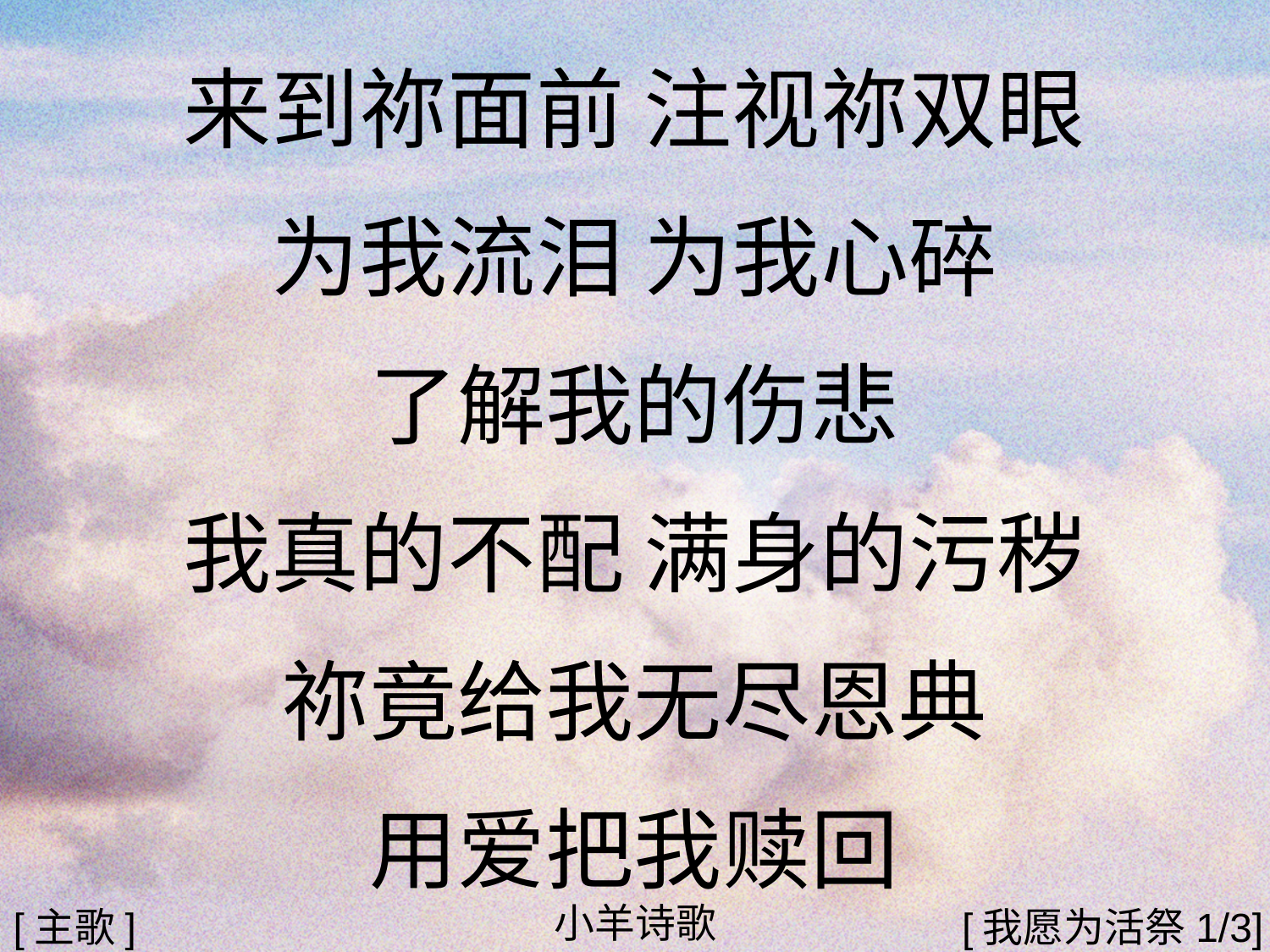

来到祢面前 注视祢双眼

为我流泪 为我心碎

了解我的伤悲

我真的不配 满身的污秽

祢竟给我无尽恩典

用爱把我赎回

#

小羊诗歌
[主歌]
[我愿为活祭1/3]